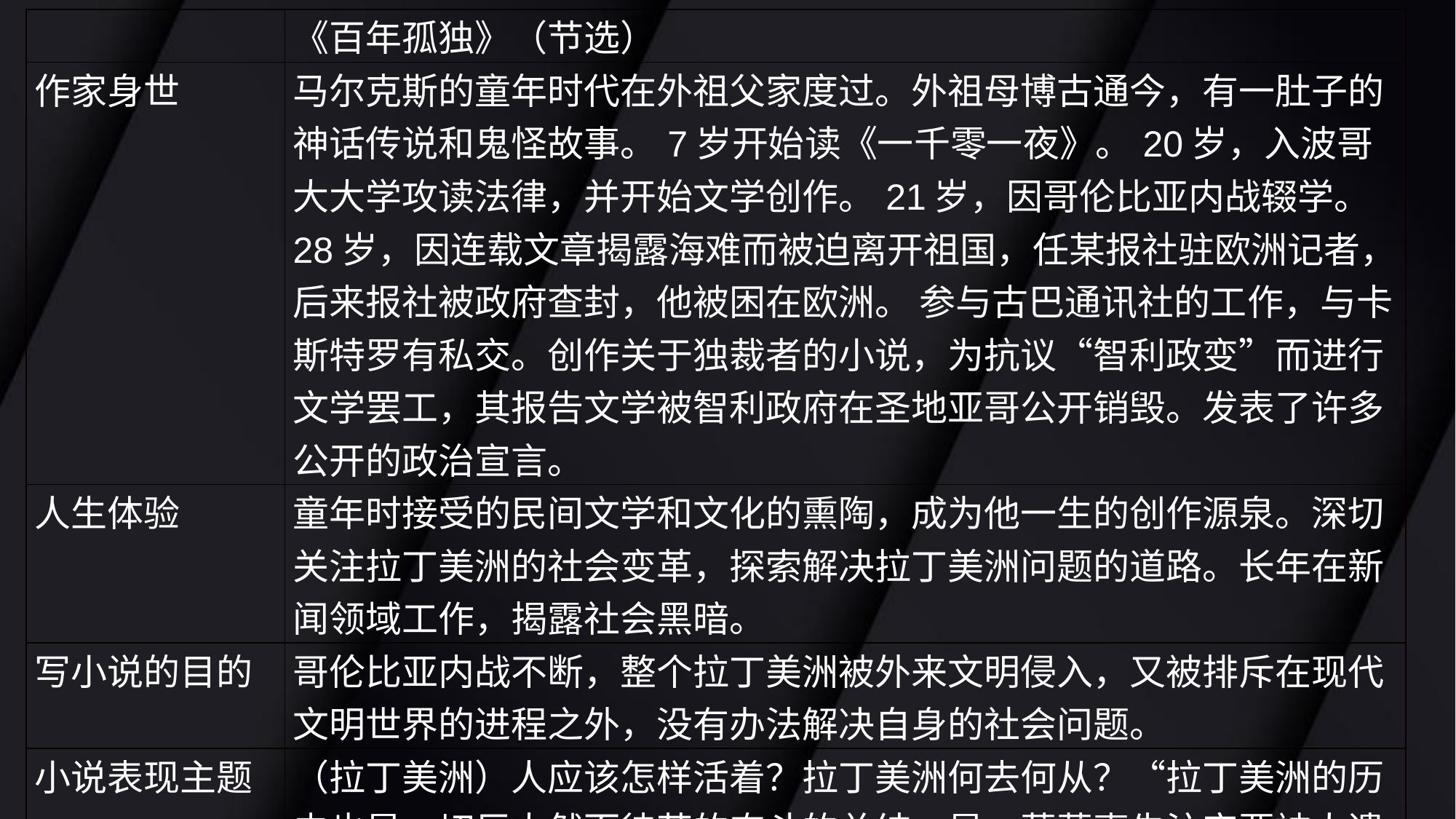

|  | 《百年孤独》（节选） |
| --- | --- |
| 作家身世 | 马尔克斯的童年时代在外祖父家度过。外祖母博古通今，有一肚子的神话传说和鬼怪故事。7岁开始读《一千零一夜》。20岁，入波哥大大学攻读法律，并开始文学创作。21岁，因哥伦比亚内战辍学。28岁，因连载文章揭露海难而被迫离开祖国，任某报社驻欧洲记者，后来报社被政府查封，他被困在欧洲。 参与古巴通讯社的工作，与卡斯特罗有私交。创作关于独裁者的小说，为抗议“智利政变”而进行文学罢工，其报告文学被智利政府在圣地亚哥公开销毁。发表了许多公开的政治宣言。 |
| 人生体验 | 童年时接受的民间文学和文化的熏陶，成为他一生的创作源泉。深切关注拉丁美洲的社会变革，探索解决拉丁美洲问题的道路。长年在新闻领域工作，揭露社会黑暗。 |
| 写小说的目的 | 哥伦比亚内战不断，整个拉丁美洲被外来文明侵入，又被排斥在现代文明世界的进程之外，没有办法解决自身的社会问题。 |
| 小说表现主题 | （拉丁美洲）人应该怎样活着？拉丁美洲何去何从？“拉丁美洲的历史也是一切巨大然而徒劳的奋斗的总结，是一幕幕事先注定要被人遗忘的戏剧的总和。”（马尔克斯） |